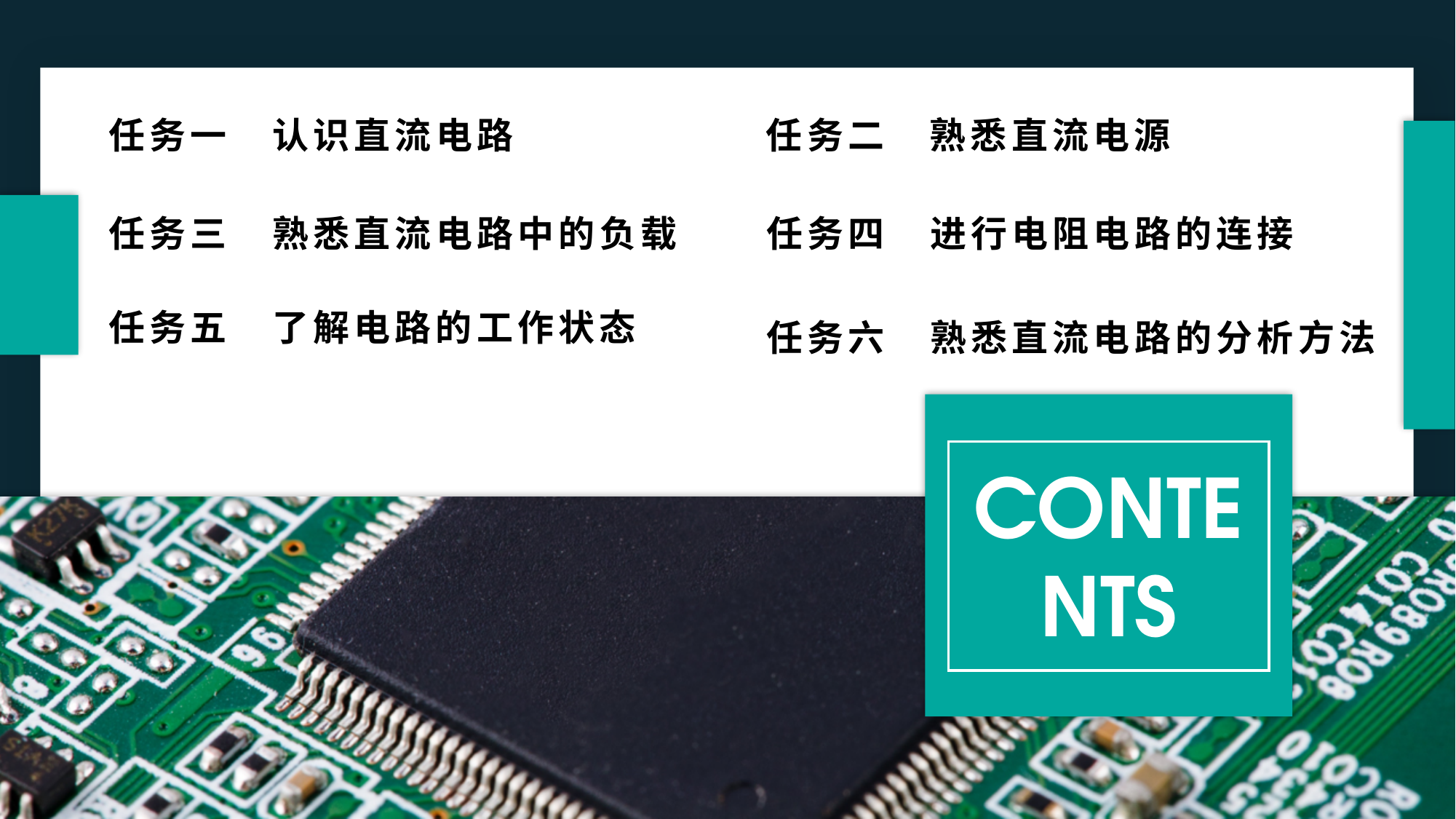

任务一　认识直流电路
任务二　熟悉直流电源

任务三　熟悉直流电路中的负载
任务四　进行电阻电路的连接
任务五　了解电路的工作状态
任务六　熟悉直流电路的分析方法

CONTENTS